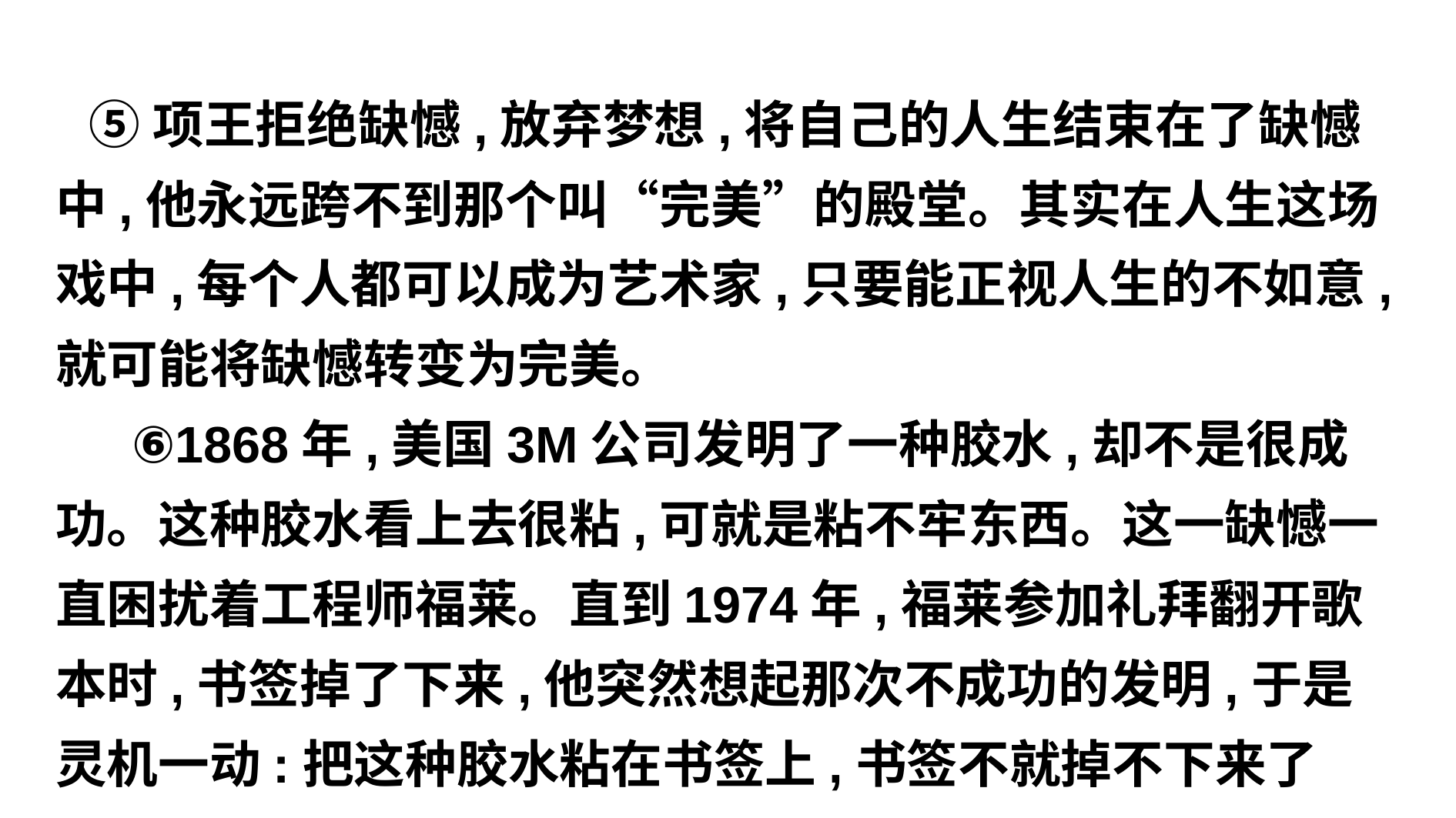

⑤项王拒绝缺憾,放弃梦想,将自己的人生结束在了缺憾中,他永远跨不到那个叫“完美”的殿堂。其实在人生这场戏中,每个人都可以成为艺术家,只要能正视人生的不如意,就可能将缺憾转变为完美。
   ⑥1868年,美国3M公司发明了一种胶水,却不是很成功。这种胶水看上去很粘,可就是粘不牢东西。这一缺憾一直困扰着工程师福莱。直到1974年,福莱参加礼拜翻开歌本时,书签掉了下来,他突然想起那次不成功的发明,于是灵机一动:把这种胶水粘在书签上,书签不就掉不下来了吗?